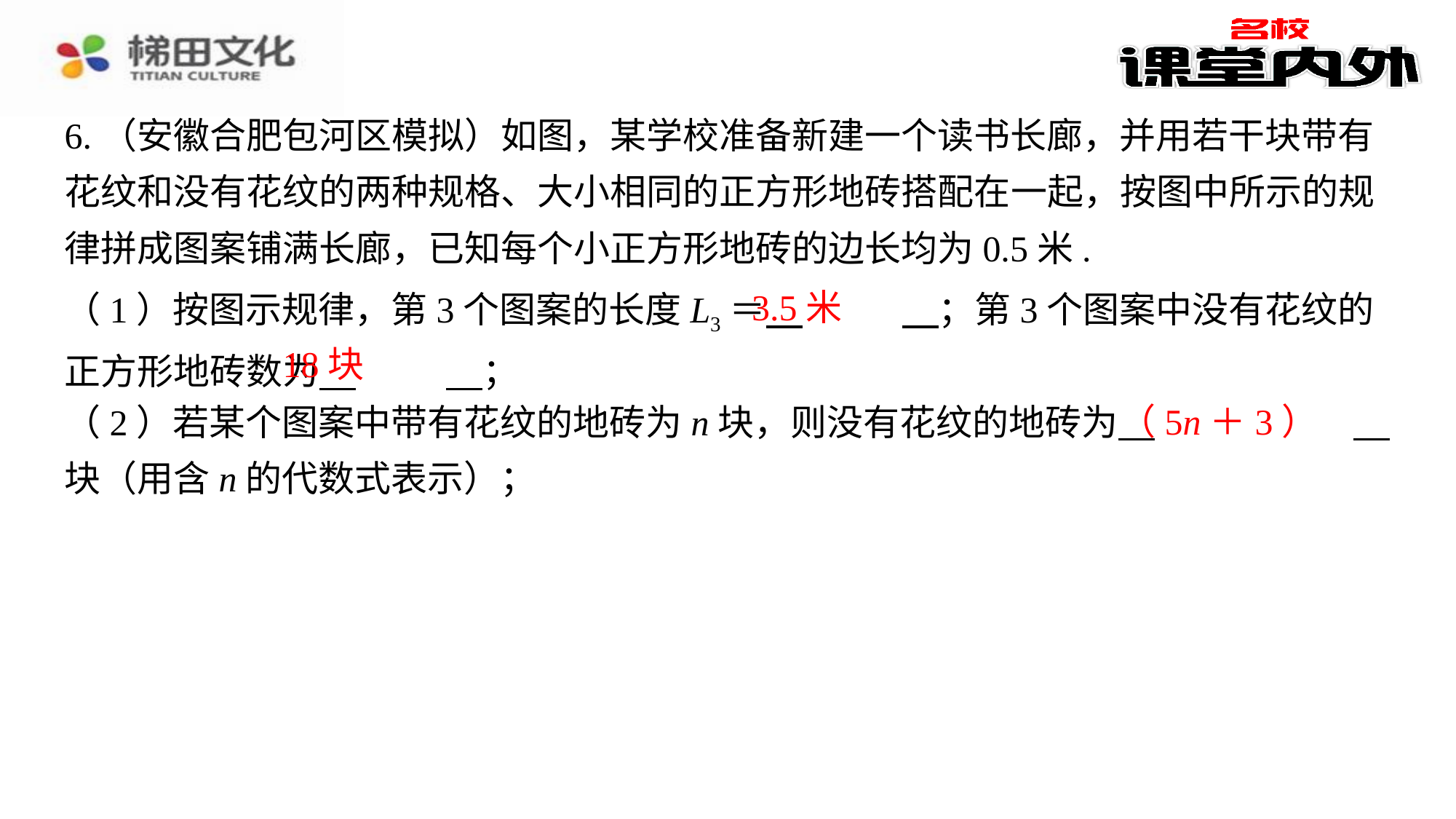

6.（安徽合肥包河区模拟）如图，某学校准备新建一个读书长廊，并用若干块带有花纹和没有花纹的两种规格、大小相同的正方形地砖搭配在一起，按图中所示的规律拼成图案铺满长廊，已知每个小正方形地砖的边长均为0.5米.
3.5米
（1）按图示规律，第3个图案的长度L3＝ 　3.5米　⁠；第3个图案中没有花纹的正方形地砖数为 　18块　⁠；
18块
（5n＋3）
（2）若某个图案中带有花纹的地砖为n块，则没有花纹的地砖为 　（5n＋3）　⁠块（用含n的代数式表示）；